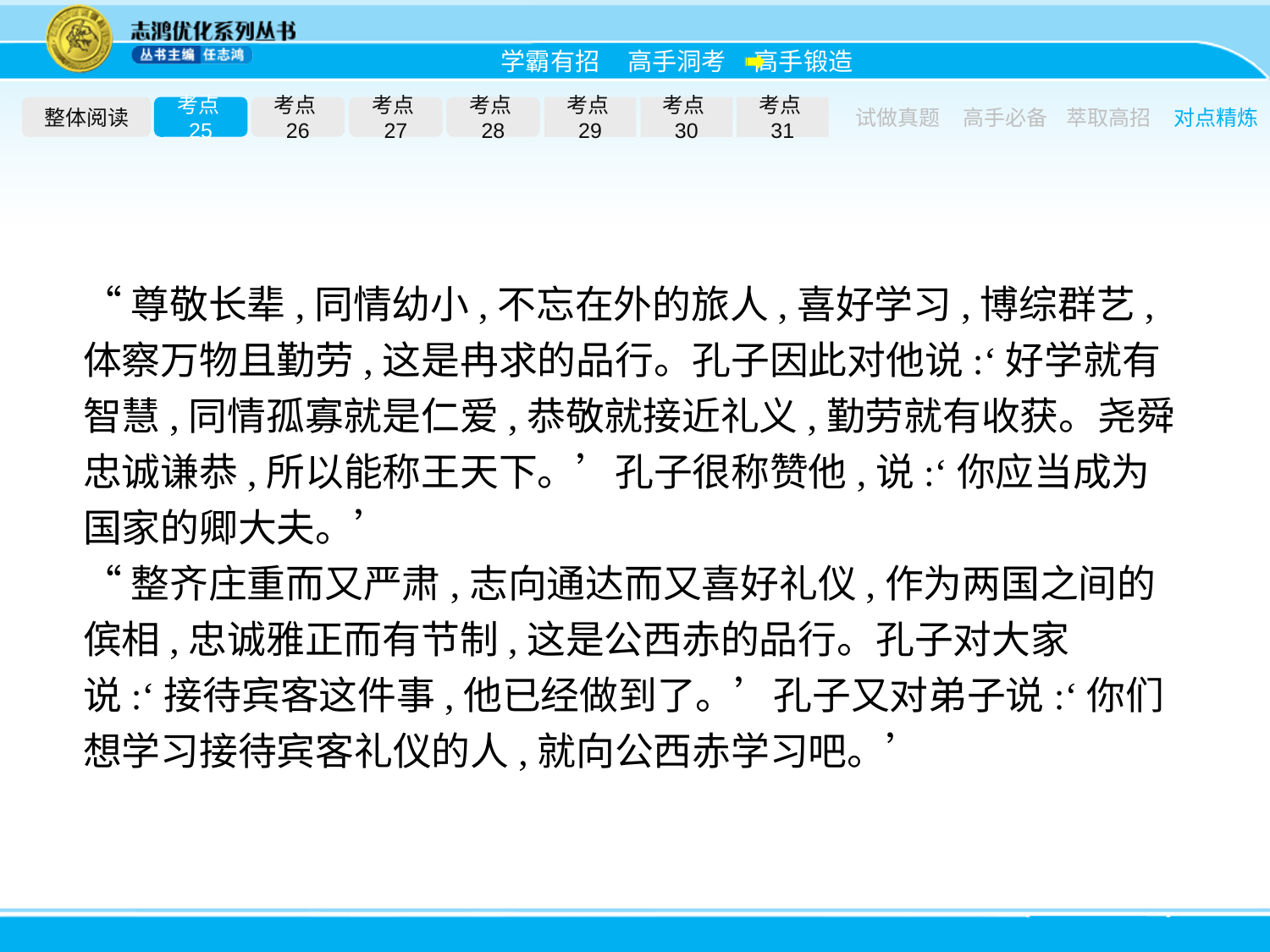

整体阅读
考点25
考点26
考点27
考点28
考点29
考点30
考点31
试做真题
高手必备
萃取高招
对点精炼
“尊敬长辈,同情幼小,不忘在外的旅人,喜好学习,博综群艺,体察万物且勤劳,这是冉求的品行。孔子因此对他说:‘好学就有智慧,同情孤寡就是仁爱,恭敬就接近礼义,勤劳就有收获。尧舜忠诚谦恭,所以能称王天下。’孔子很称赞他,说:‘你应当成为国家的卿大夫。’
“整齐庄重而又严肃,志向通达而又喜好礼仪,作为两国之间的傧相,忠诚雅正而有节制,这是公西赤的品行。孔子对大家说:‘接待宾客这件事,他已经做到了。’孔子又对弟子说:‘你们想学习接待宾客礼仪的人,就向公西赤学习吧。’